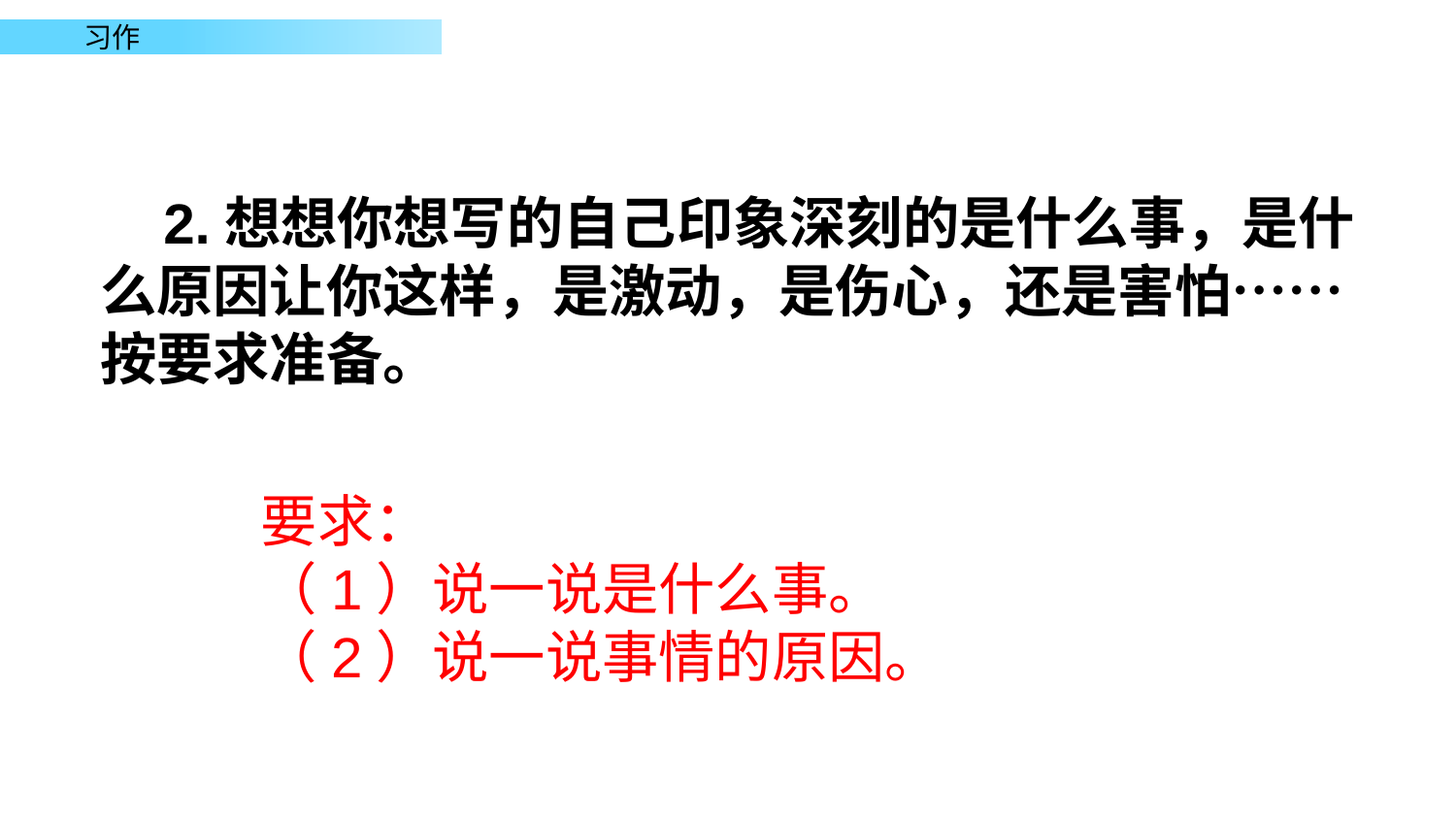

2.想想你想写的自己印象深刻的是什么事，是什么原因让你这样，是激动，是伤心，还是害怕……按要求准备。
要求：
（1）说一说是什么事。
（2）说一说事情的原因。